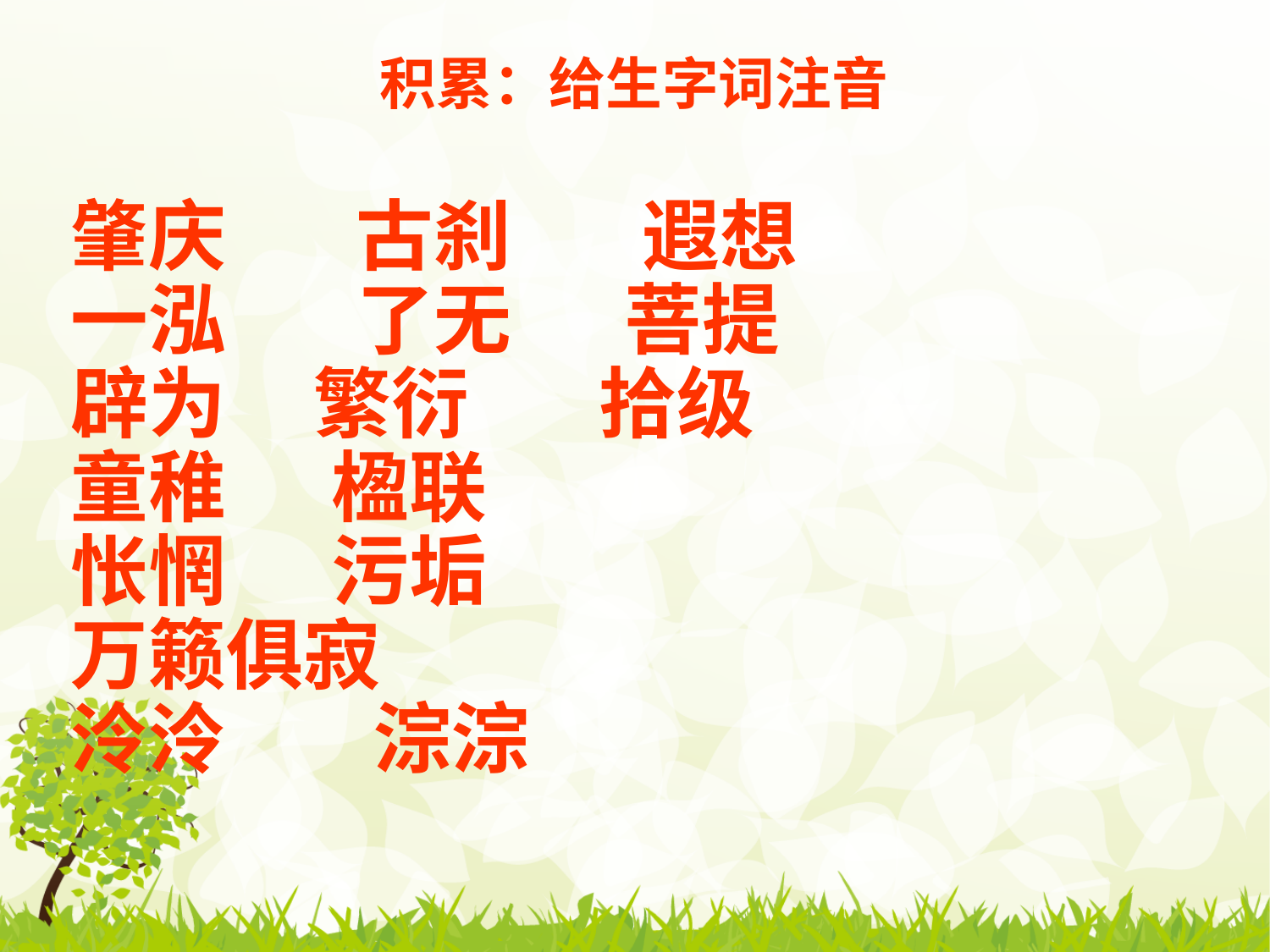

# 积累：给生字词注音
肇庆   　古刹   　遐想
一泓   　了无  　菩提
辟为     繁衍   　拾级
童稚      楹联
怅惘      污垢
万籁俱寂
泠泠    　淙淙